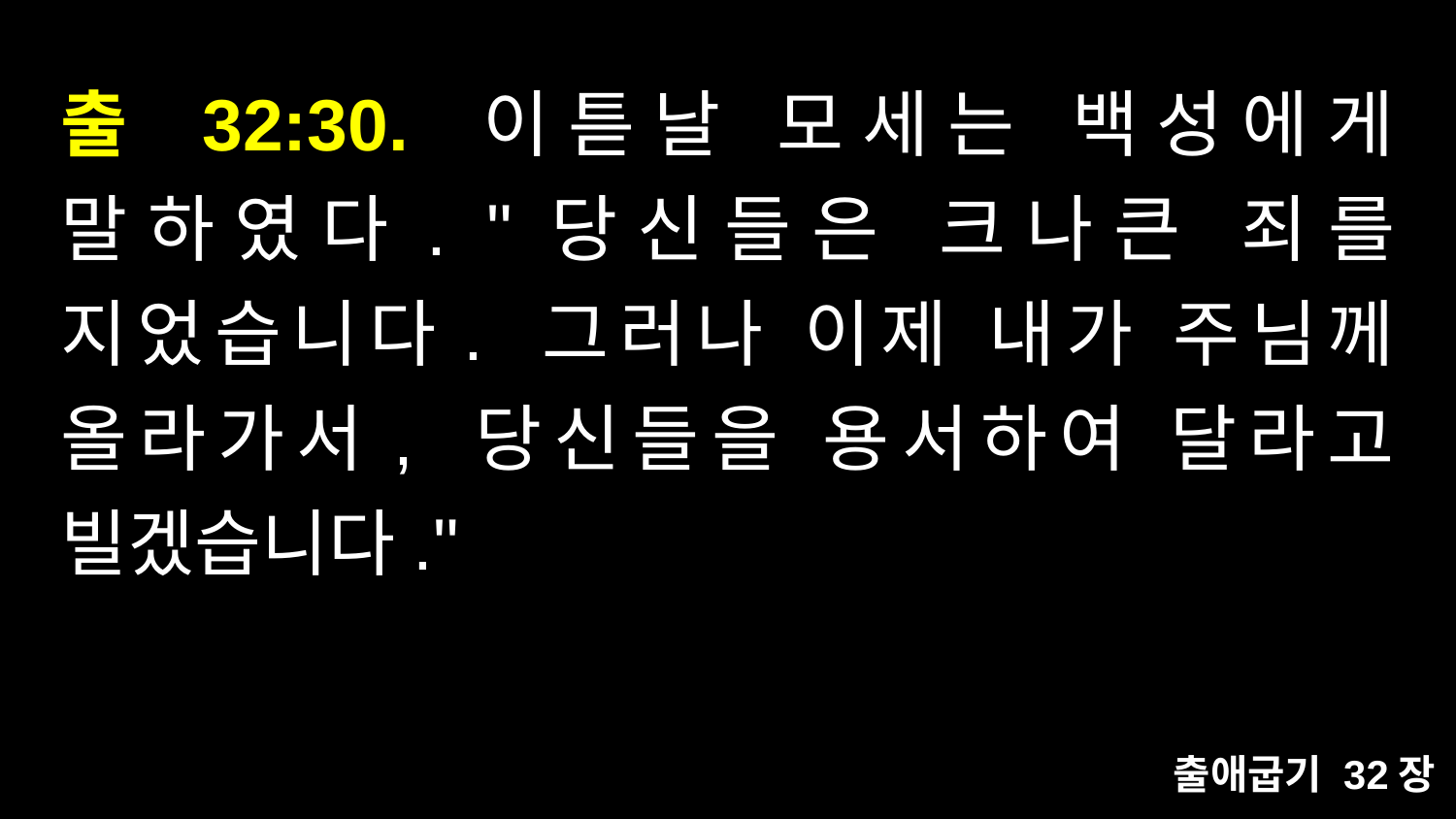

# 출 32:30. 이튿날 모세는 백성에게 말하였다. "당신들은 크나큰 죄를 지었습니다. 그러나 이제 내가 주님께 올라가서, 당신들을 용서하여 달라고 빌겠습니다."
출애굽기 32장